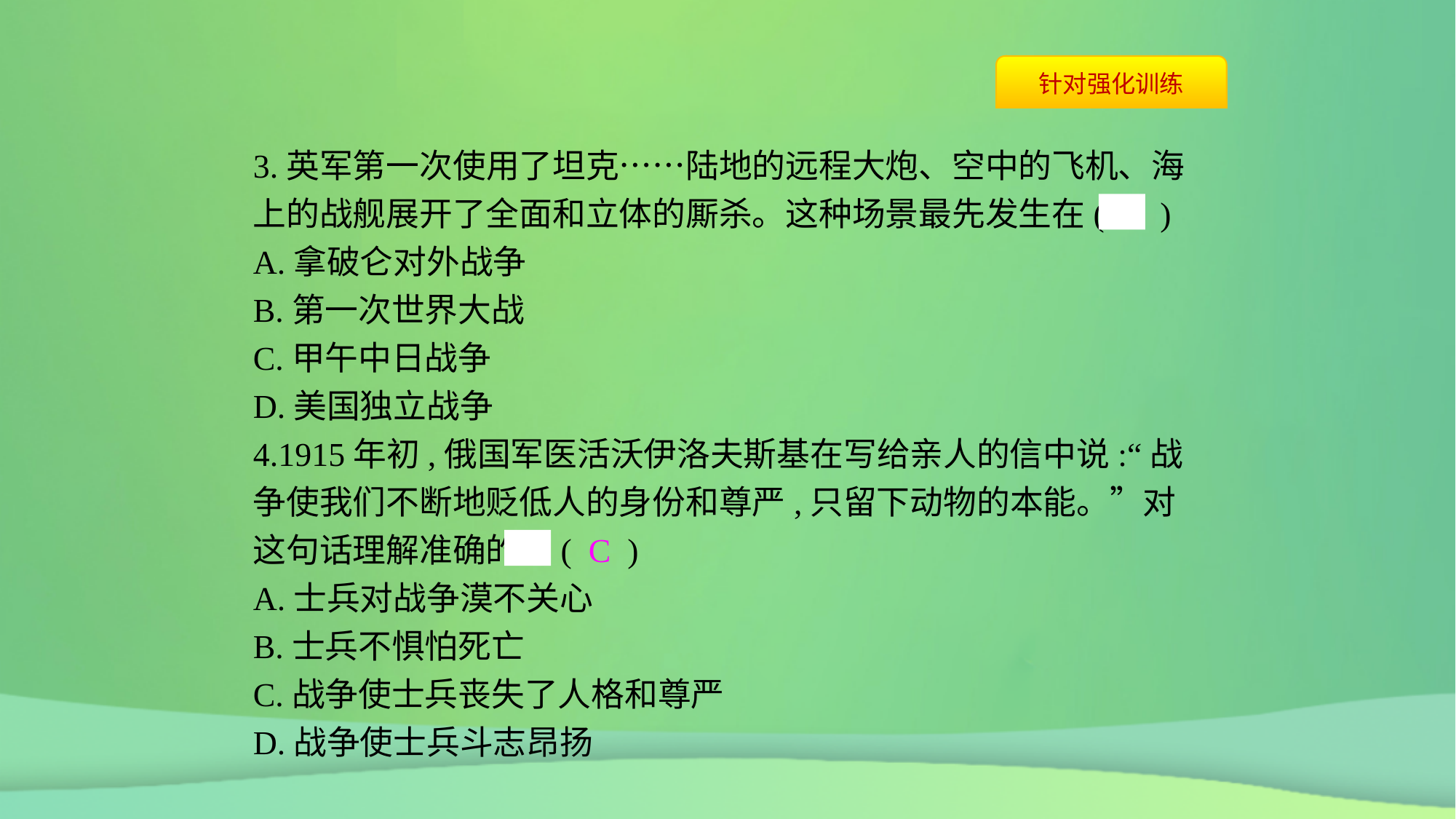

3.英军第一次使用了坦克……陆地的远程大炮、空中的飞机、海上的战舰展开了全面和立体的厮杀。这种场景最先发生在(  B  )
A.拿破仑对外战争
B.第一次世界大战
C.甲午中日战争
D.美国独立战争
4.1915年初,俄国军医活沃伊洛夫斯基在写给亲人的信中说:“战争使我们不断地贬低人的身份和尊严,只留下动物的本能。”对这句话理解准确的是(  C  )
A.士兵对战争漠不关心
B.士兵不惧怕死亡
C.战争使士兵丧失了人格和尊严
D.战争使士兵斗志昂扬